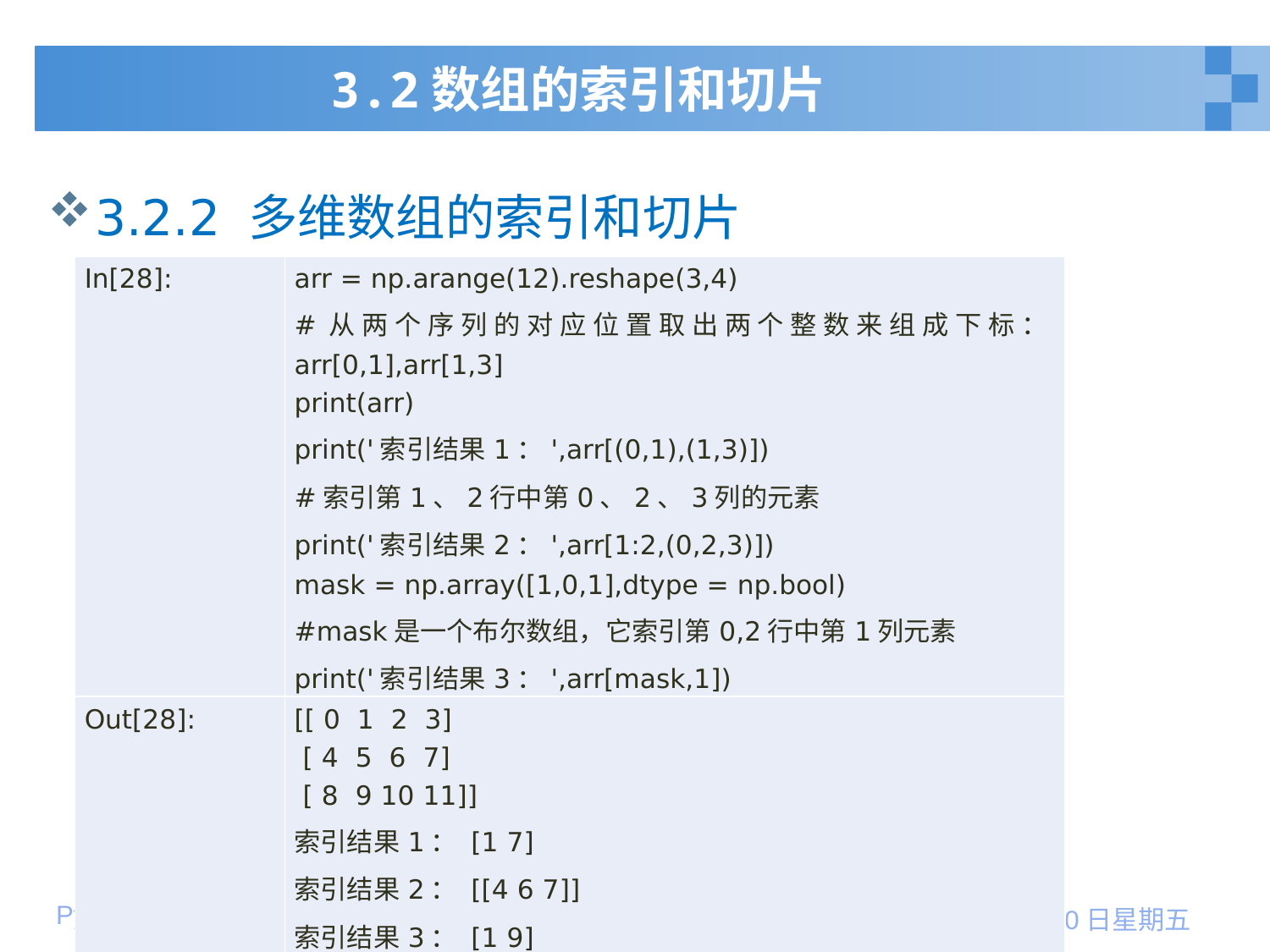

# 3.2数组的索引和切片
3.2.2 多维数组的索引和切片
| In[28]: | arr = np.arange(12).reshape(3,4) #从两个序列的对应位置取出两个整数来组成下标：arr[0,1],arr[1,3] print(arr) print('索引结果1：',arr[(0,1),(1,3)]) #索引第1、2行中第0、2、3列的元素 print('索引结果2：',arr[1:2,(0,2,3)]) mask = np.array([1,0,1],dtype = np.bool) #mask是一个布尔数组，它索引第0,2行中第1列元素 print('索引结果3：',arr[mask,1]) |
| --- | --- |
| Out[28]: | [[ 0 1 2 3] [ 4 5 6 7] [ 8 9 10 11]] 索引结果1： [1 7] 索引结果2： [[4 6 7]] 索引结果3： [1 9] |
25
2020年1月10日星期五